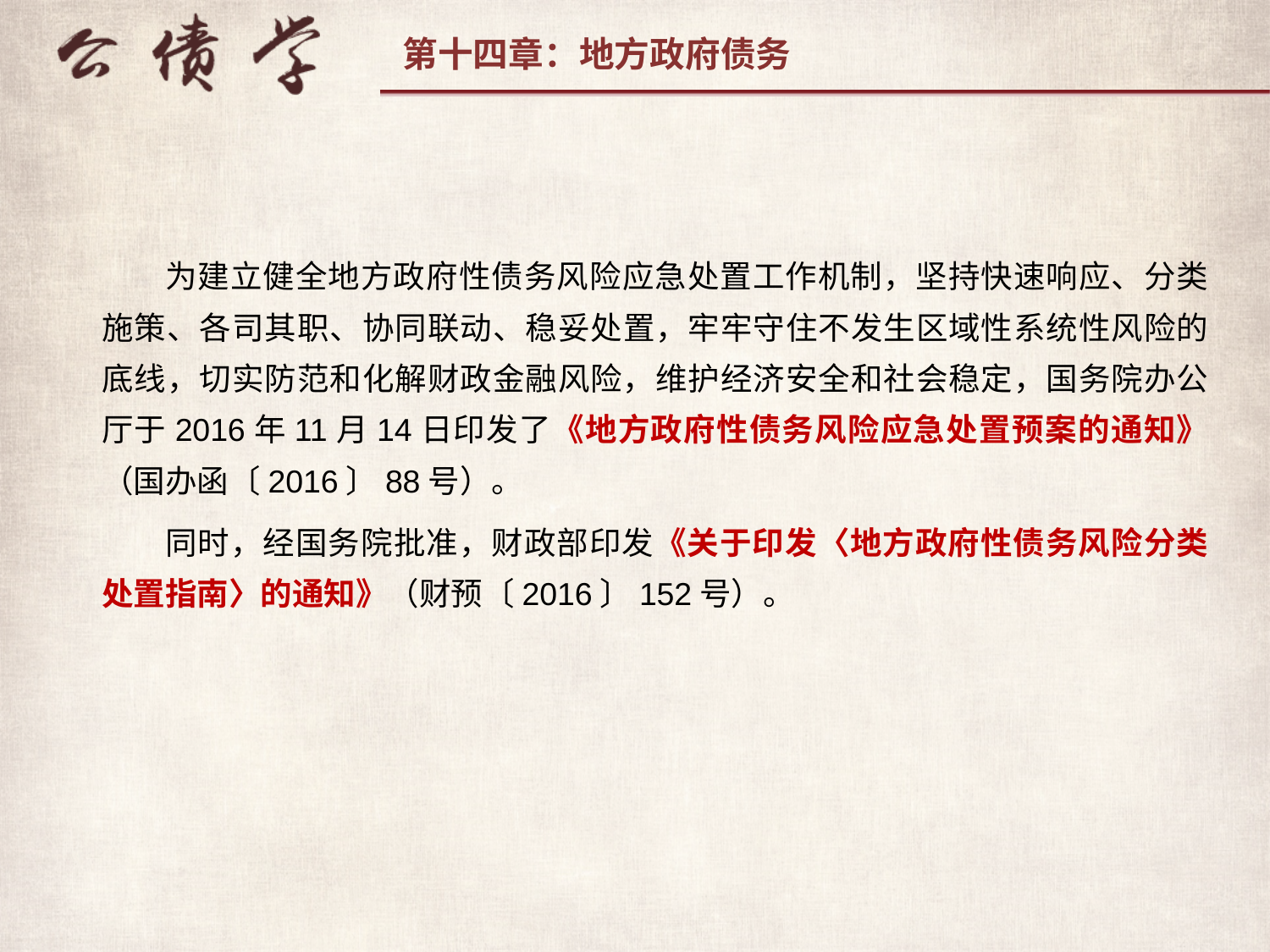

为建立健全地方政府性债务风险应急处置工作机制，坚持快速响应、分类施策、各司其职、协同联动、稳妥处置，牢牢守住不发生区域性系统性风险的底线，切实防范和化解财政金融风险，维护经济安全和社会稳定，国务院办公厅于2016年11月14日印发了《地方政府性债务风险应急处置预案的通知》（国办函〔2016〕88号）。
同时，经国务院批准，财政部印发《关于印发〈地方政府性债务风险分类处置指南〉的通知》（财预〔2016〕152号）。
27